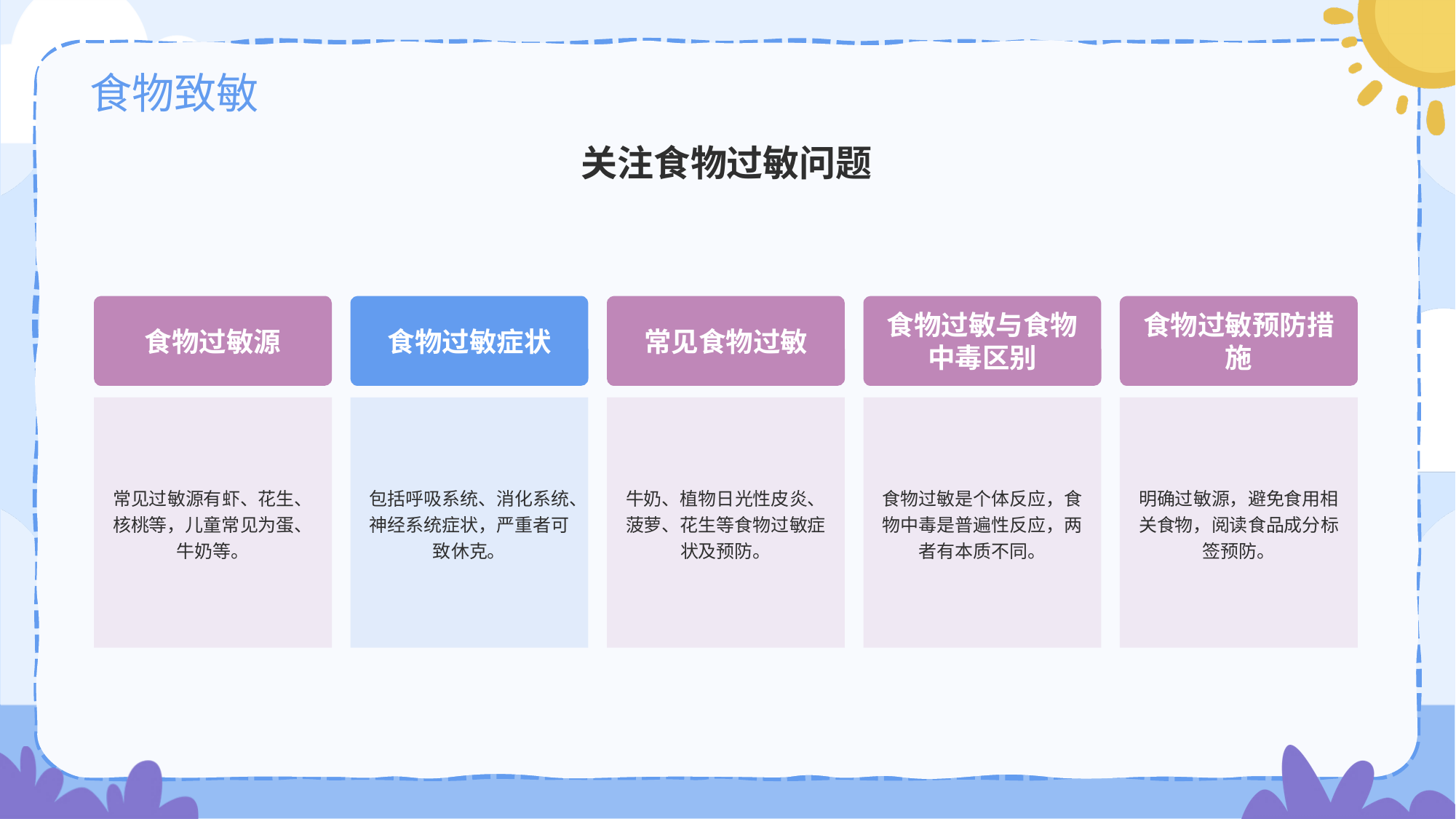

# 食物致敏
关注食物过敏问题
食物过敏源
常见过敏源有虾、花生、核桃等，儿童常见为蛋、牛奶等。
食物过敏症状
包括呼吸系统、消化系统、神经系统症状，严重者可致休克。
常见食物过敏
牛奶、植物日光性皮炎、菠萝、花生等食物过敏症状及预防。
食物过敏与食物中毒区别
食物过敏是个体反应，食物中毒是普遍性反应，两者有本质不同。
食物过敏预防措施
明确过敏源，避免食用相关食物，阅读食品成分标签预防。